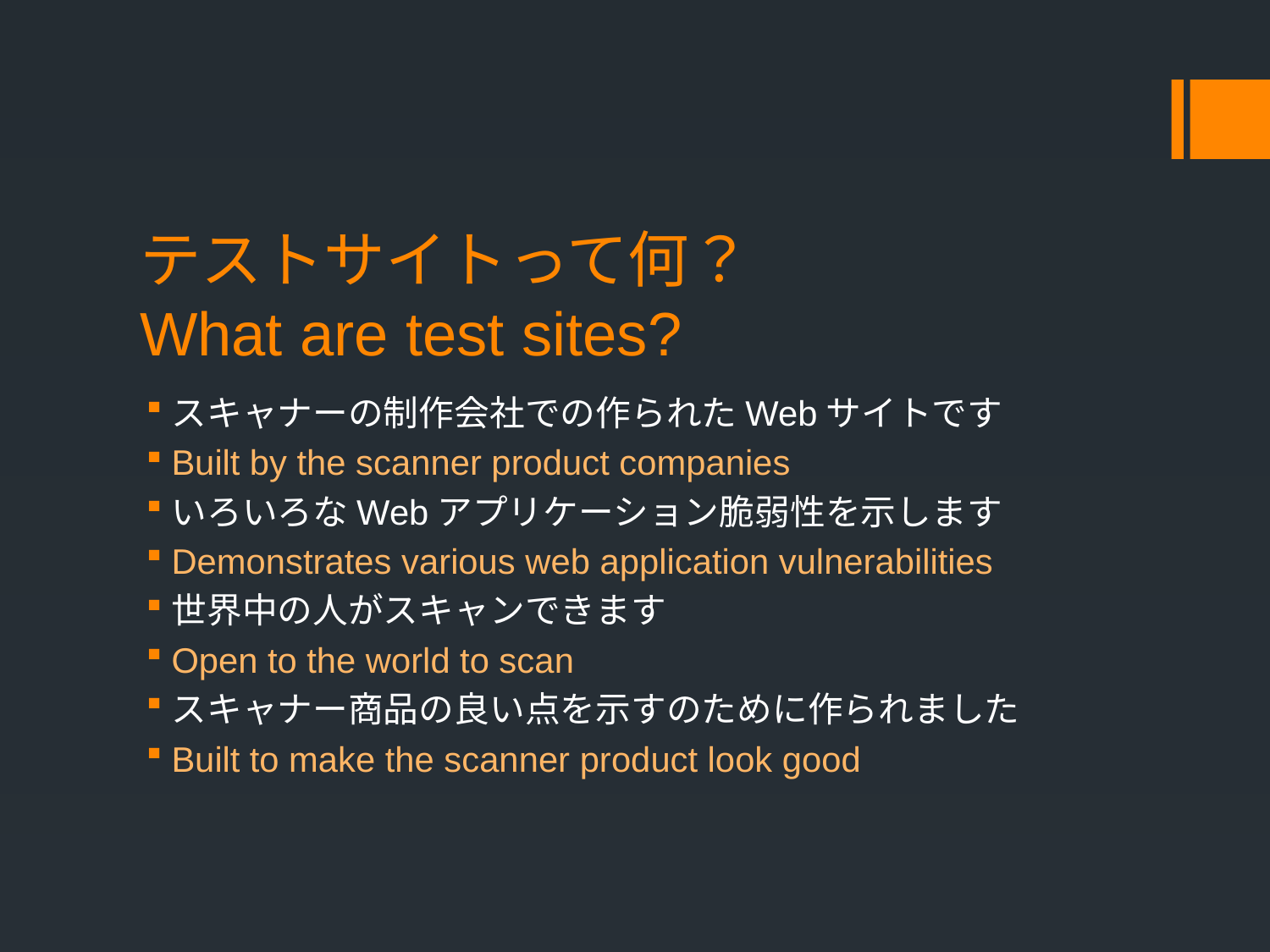

# テストサイトって何？ What are test sites?
スキャナーの制作会社での作られたWebサイトです
Built by the scanner product companies
いろいろなWebアプリケーション脆弱性を示します
Demonstrates various web application vulnerabilities
世界中の人がスキャンできます
Open to the world to scan
スキャナー商品の良い点を示すのために作られました
Built to make the scanner product look good